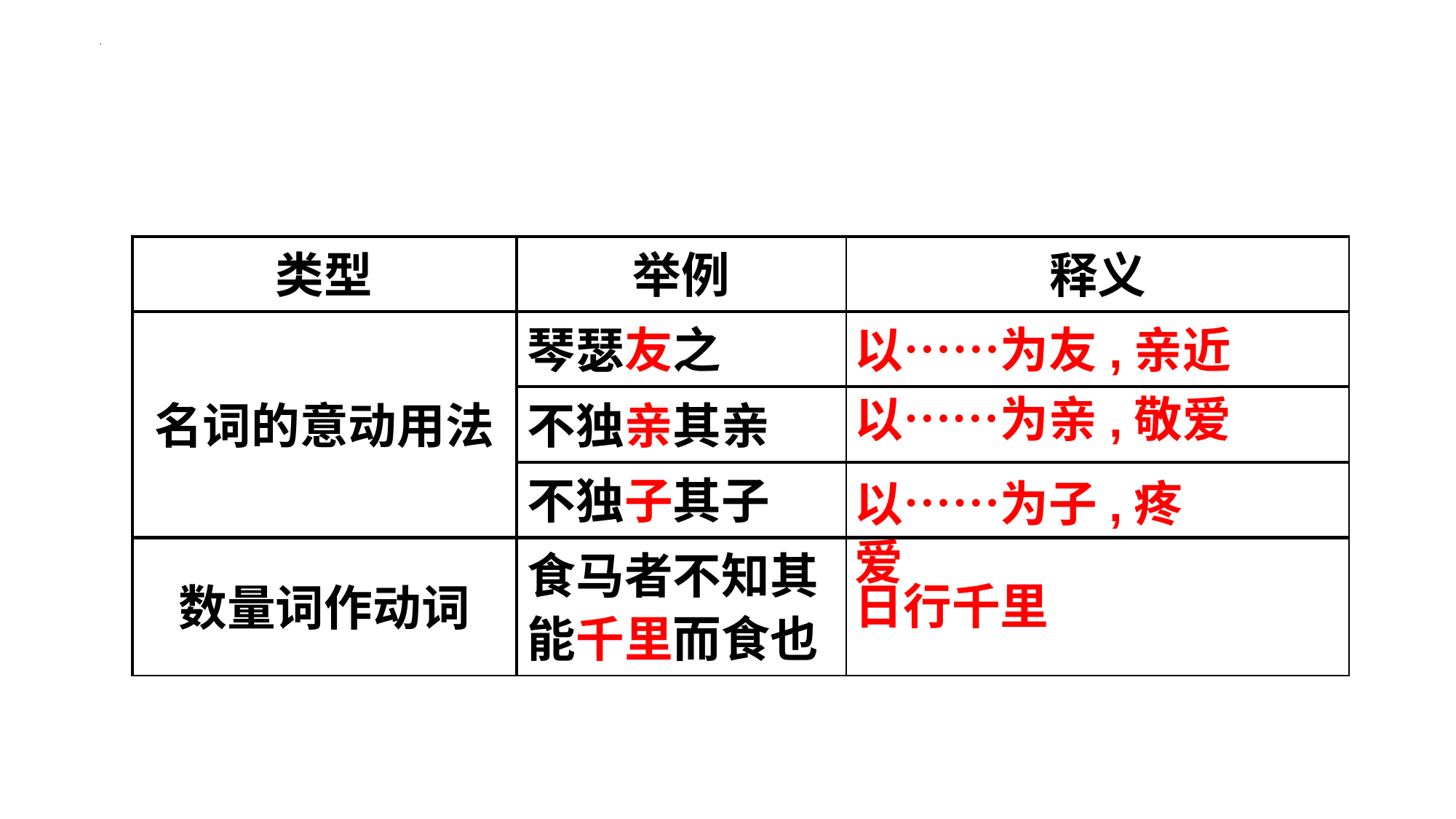

| 类型 | 举例 | 释义 |
| --- | --- | --- |
| 名词的意动用法 | 琴瑟友之 |  |
|  | 不独亲其亲 |  |
|  | 不独子其子 |  |
| 数量词作动词 | 食马者不知其能千里而食也 |  |
以……为友,亲近
以……为亲,敬爱
以……为子,疼爱
日行千里